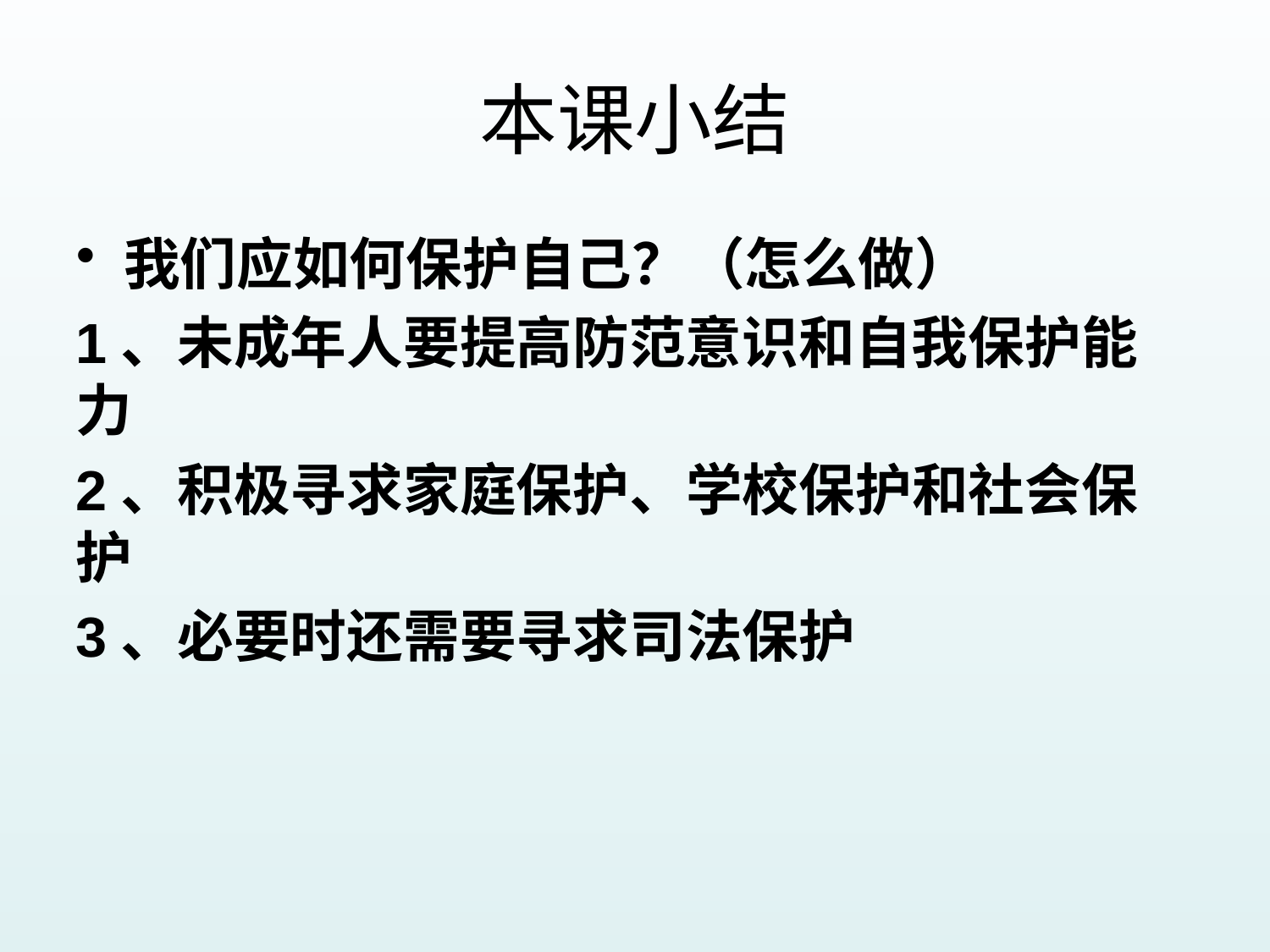

# 本课小结
我们应如何保护自己？（怎么做）
1、未成年人要提高防范意识和自我保护能力
2、积极寻求家庭保护、学校保护和社会保护
3、必要时还需要寻求司法保护